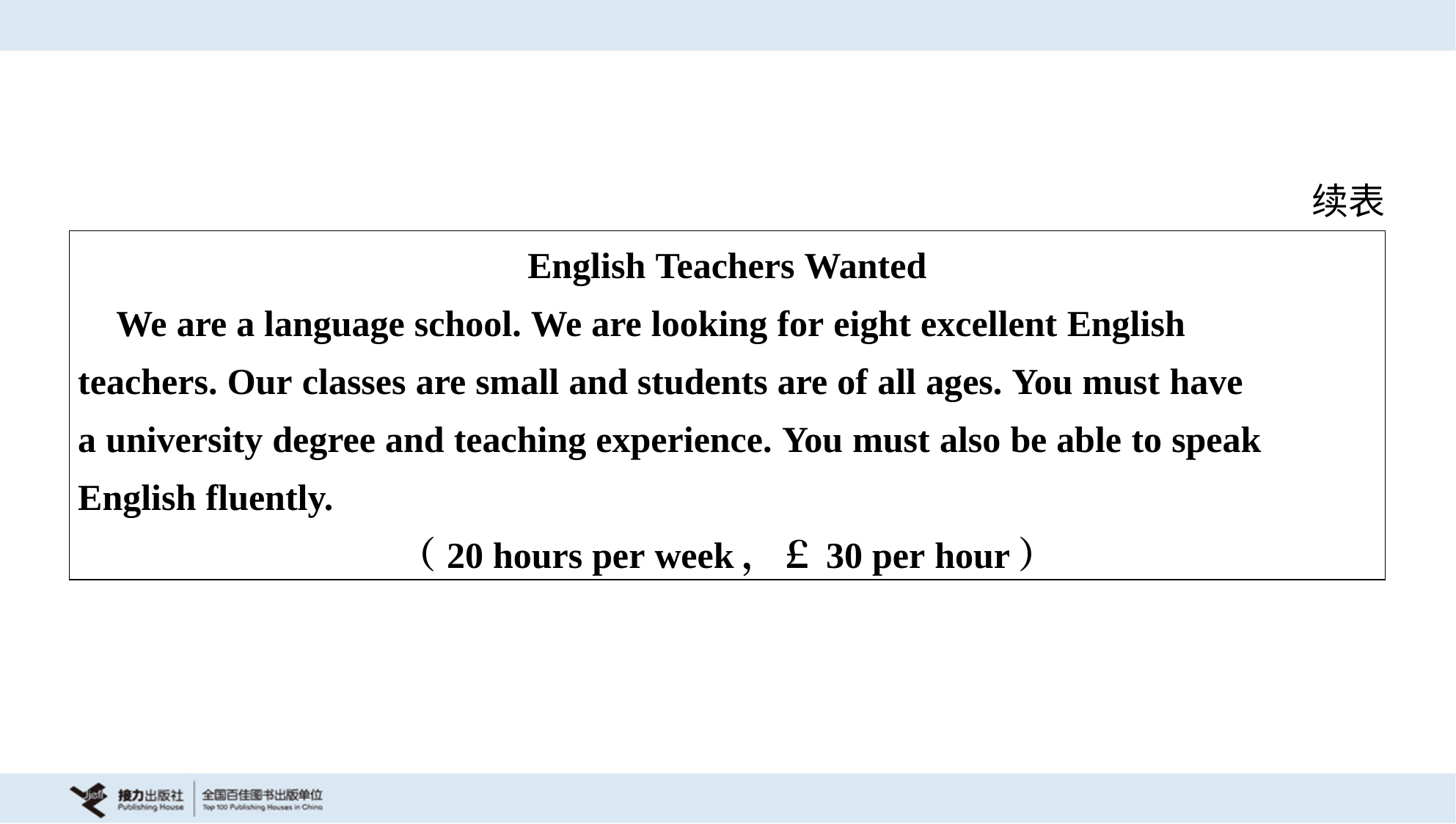

续表
| English Teachers Wanted We are a language school. We are looking for eight excellent English teachers. Our classes are small and students are of all ages. You must have a university degree and teaching experience. You must also be able to speak English fluently. （20 hours per week，￡30 per hour） |
| --- |